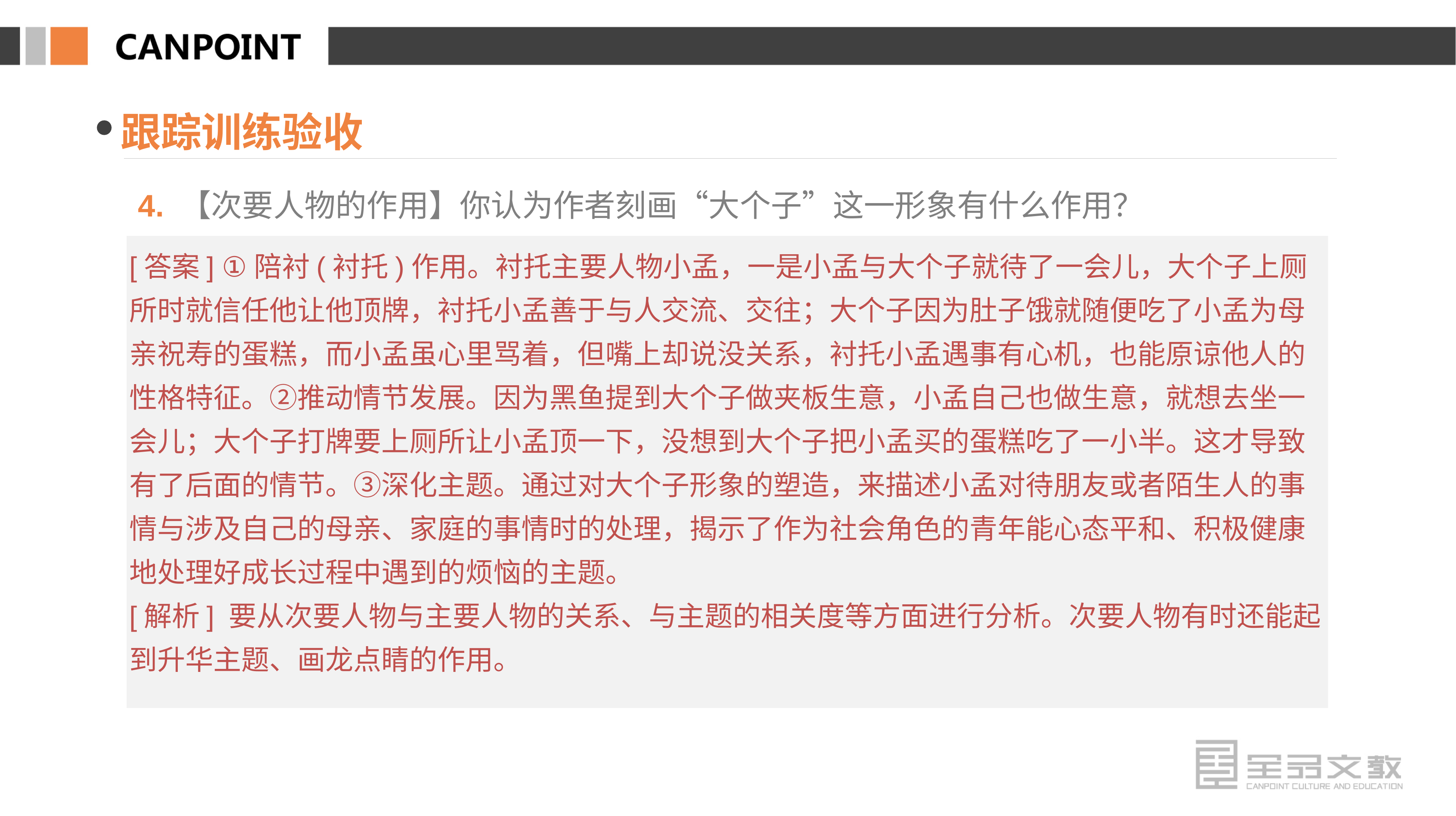

跟踪训练验收

 4. 【次要人物的作用】你认为作者刻画“大个子”这一形象有什么作用？

[答案] ①陪衬(衬托)作用。衬托主要人物小孟，一是小孟与大个子就待了一会儿，大个子上厕所时就信任他让他顶牌，衬托小孟善于与人交流、交往；大个子因为肚子饿就随便吃了小孟为母亲祝寿的蛋糕，而小孟虽心里骂着，但嘴上却说没关系，衬托小孟遇事有心机，也能原谅他人的性格特征。②推动情节发展。因为黑鱼提到大个子做夹板生意，小孟自己也做生意，就想去坐一会儿；大个子打牌要上厕所让小孟顶一下，没想到大个子把小孟买的蛋糕吃了一小半。这才导致有了后面的情节。③深化主题。通过对大个子形象的塑造，来描述小孟对待朋友或者陌生人的事情与涉及自己的母亲、家庭的事情时的处理，揭示了作为社会角色的青年能心态平和、积极健康地处理好成长过程中遇到的烦恼的主题。
[解析] 要从次要人物与主要人物的关系、与主题的相关度等方面进行分析。次要人物有时还能起到升华主题、画龙点睛的作用。